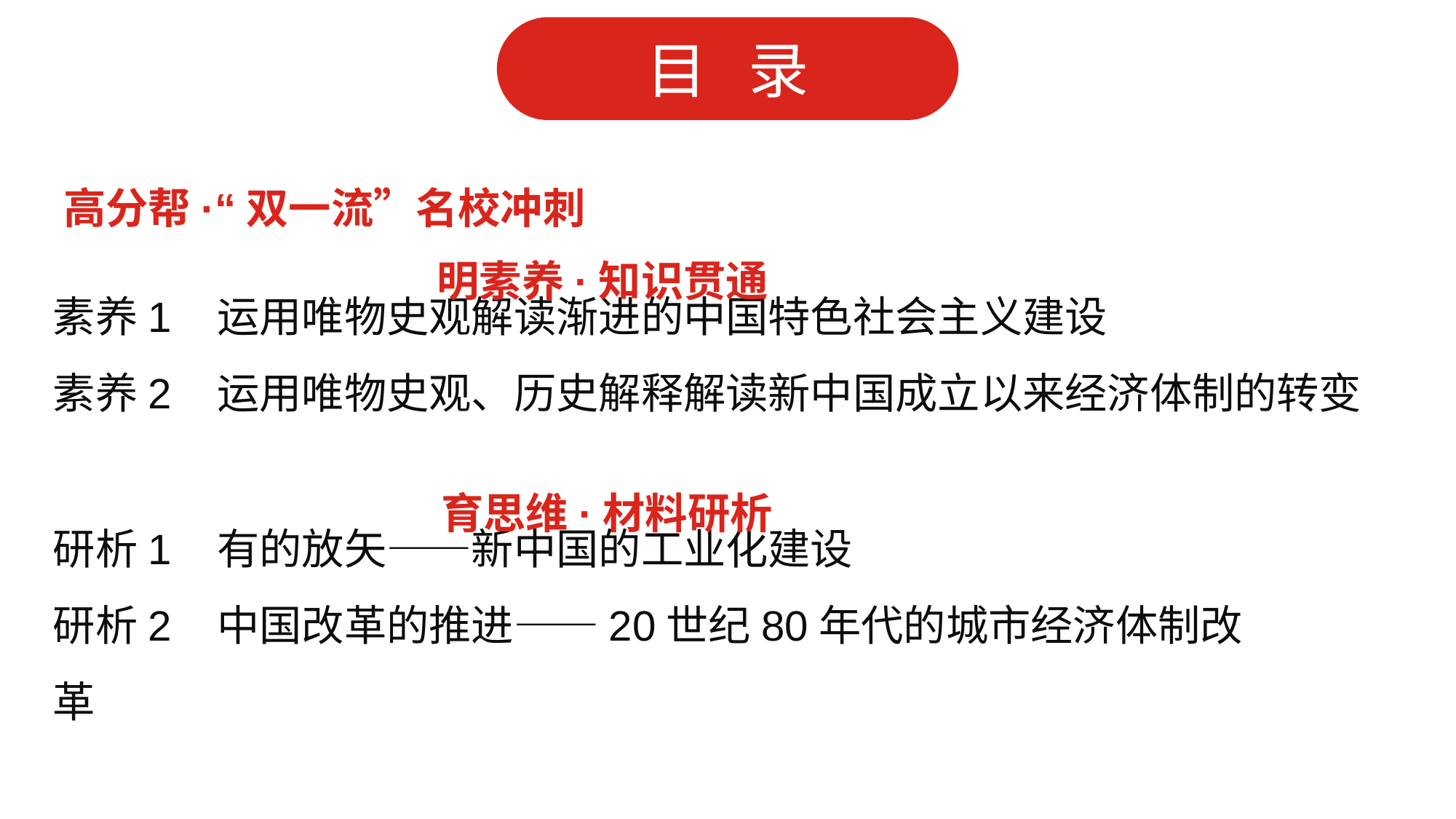

高分帮·“双一流”名校冲刺
明素养·知识贯通
素养1   运用唯物史观解读渐进的中国特色社会主义建设
素养2   运用唯物史观、历史解释解读新中国成立以来经济体制的转变
育思维·材料研析
研析1   有的放矢——新中国的工业化建设
研析2   中国改革的推进——20世纪80年代的城市经济体制改革